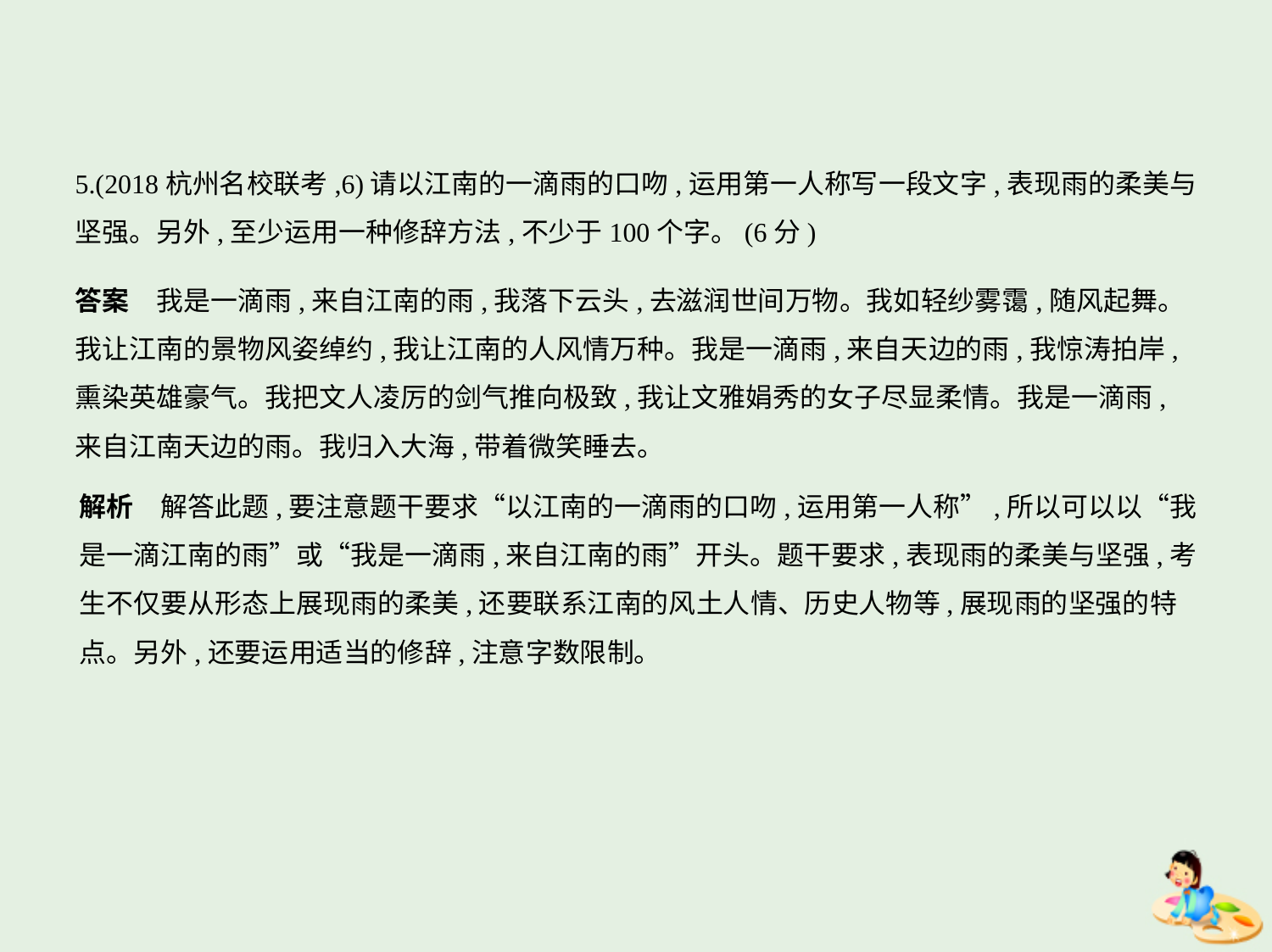

5.(2018杭州名校联考,6)请以江南的一滴雨的口吻,运用第一人称写一段文字,表现雨的柔美与
坚强。另外,至少运用一种修辞方法,不少于100个字。(6分)
答案　我是一滴雨,来自江南的雨,我落下云头,去滋润世间万物。我如轻纱雾霭,随风起舞。
我让江南的景物风姿绰约,我让江南的人风情万种。我是一滴雨,来自天边的雨,我惊涛拍岸,
熏染英雄豪气。我把文人凌厉的剑气推向极致,我让文雅娟秀的女子尽显柔情。我是一滴雨,
来自江南天边的雨。我归入大海,带着微笑睡去。
解析　解答此题,要注意题干要求“以江南的一滴雨的口吻,运用第一人称”,所以可以以“我
是一滴江南的雨”或“我是一滴雨,来自江南的雨”开头。题干要求,表现雨的柔美与坚强,考
生不仅要从形态上展现雨的柔美,还要联系江南的风土人情、历史人物等,展现雨的坚强的特
点。另外,还要运用适当的修辞,注意字数限制。